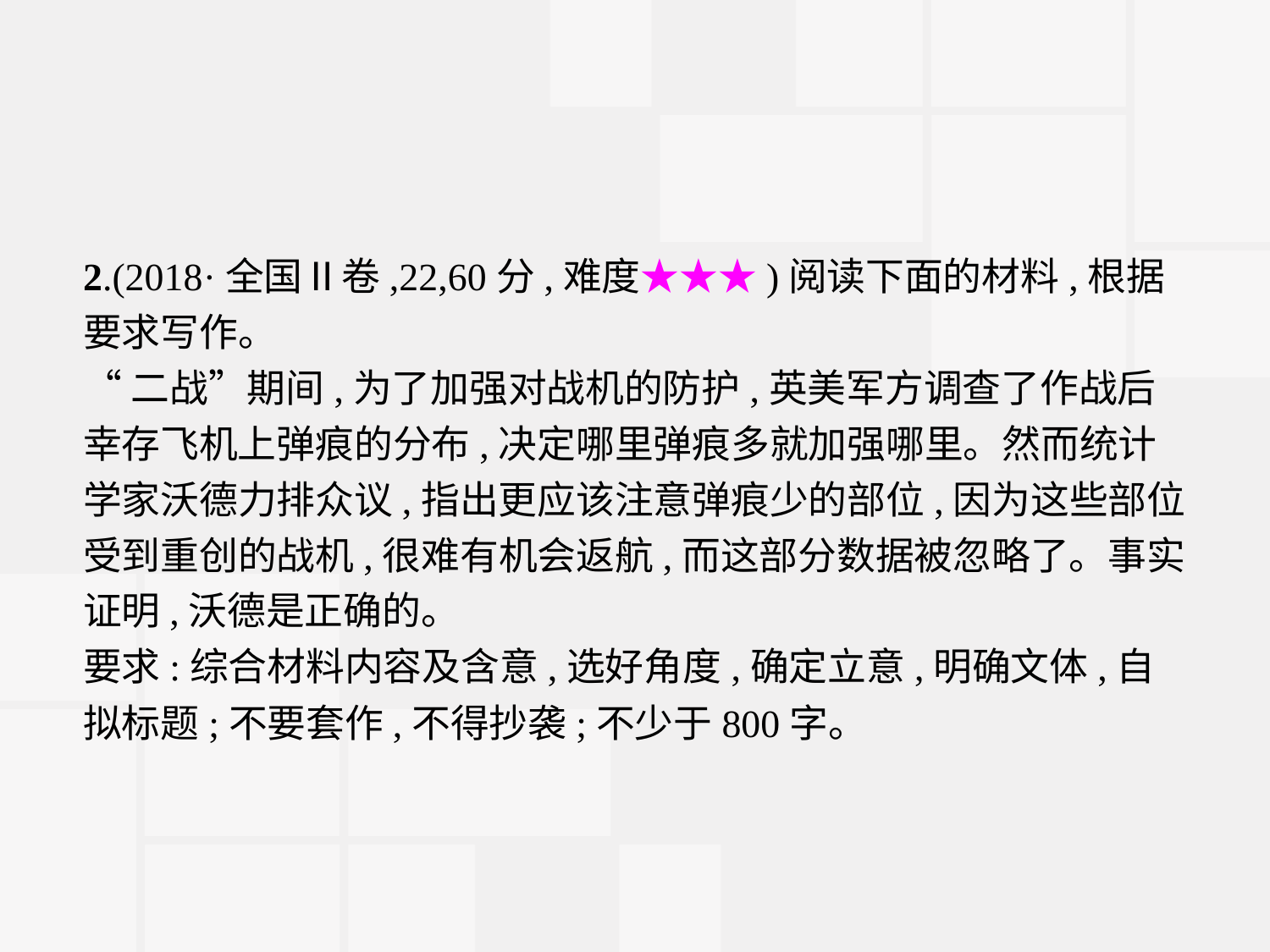

2.(2018·全国Ⅱ卷,22,60分,难度★★★)阅读下面的材料,根据要求写作。
“二战”期间,为了加强对战机的防护,英美军方调查了作战后幸存飞机上弹痕的分布,决定哪里弹痕多就加强哪里。然而统计学家沃德力排众议,指出更应该注意弹痕少的部位,因为这些部位受到重创的战机,很难有机会返航,而这部分数据被忽略了。事实证明,沃德是正确的。
要求:综合材料内容及含意,选好角度,确定立意,明确文体,自拟标题;不要套作,不得抄袭;不少于800字。